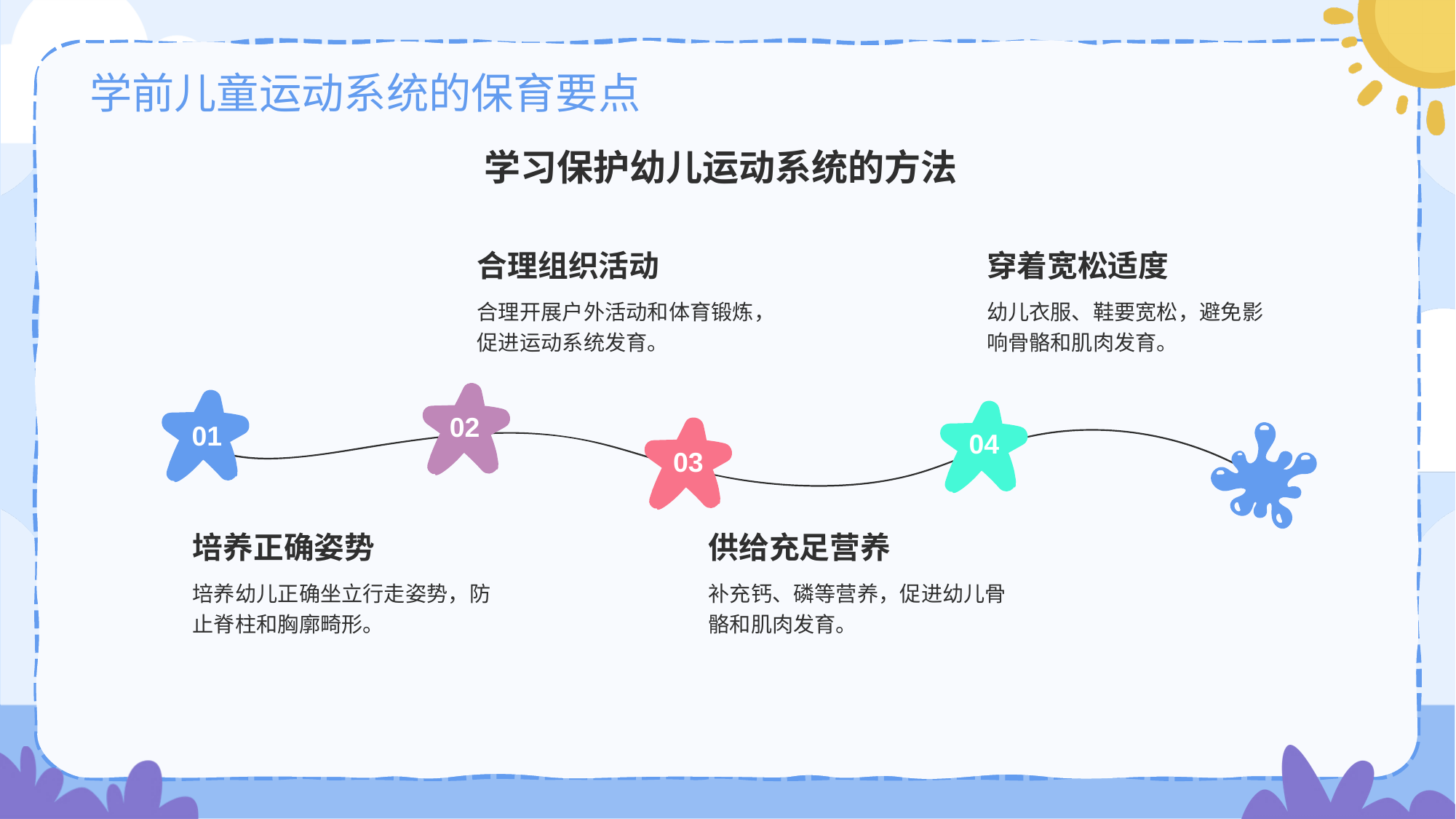

# 学前儿童运动系统的保育要点
学习保护幼儿运动系统的方法
合理组织活动
合理开展户外活动和体育锻炼，促进运动系统发育。

02
穿着宽松适度
幼儿衣服、鞋要宽松，避免影响骨骼和肌肉发育。

04

01
培养正确姿势
培养幼儿正确坐立行走姿势，防止脊柱和胸廓畸形。

03
供给充足营养
补充钙、磷等营养，促进幼儿骨骼和肌肉发育。